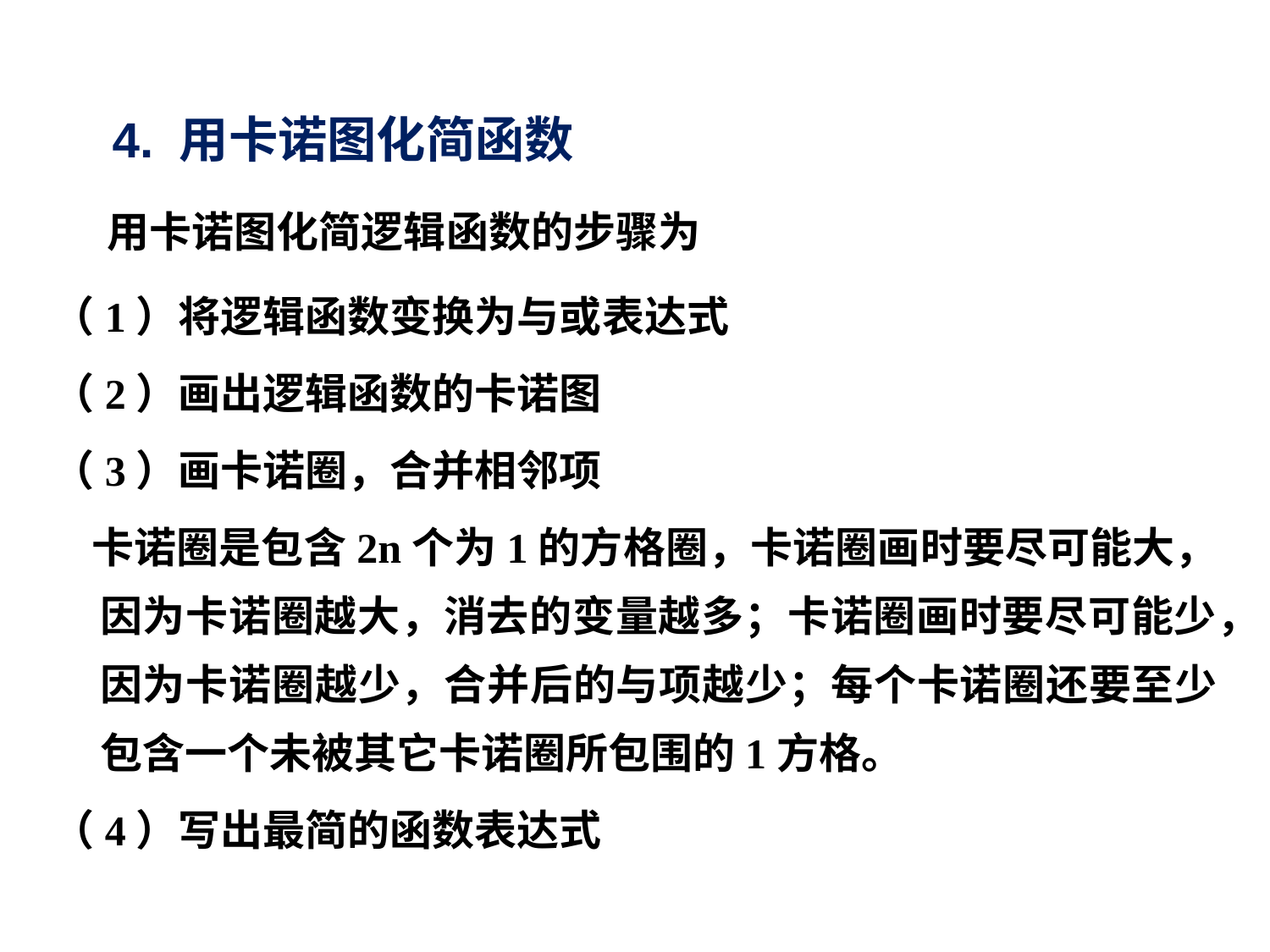

4. 用卡诺图化简函数
#
用卡诺图化简逻辑函数的步骤为
（1）将逻辑函数变换为与或表达式
（2）画出逻辑函数的卡诺图
（3）画卡诺圈，合并相邻项
   卡诺圈是包含2n个为1的方格圈，卡诺圈画时要尽可能大，因为卡诺圈越大，消去的变量越多；卡诺圈画时要尽可能少，因为卡诺圈越少，合并后的与项越少；每个卡诺圈还要至少包含一个未被其它卡诺圈所包围的1方格。
（4）写出最简的函数表达式